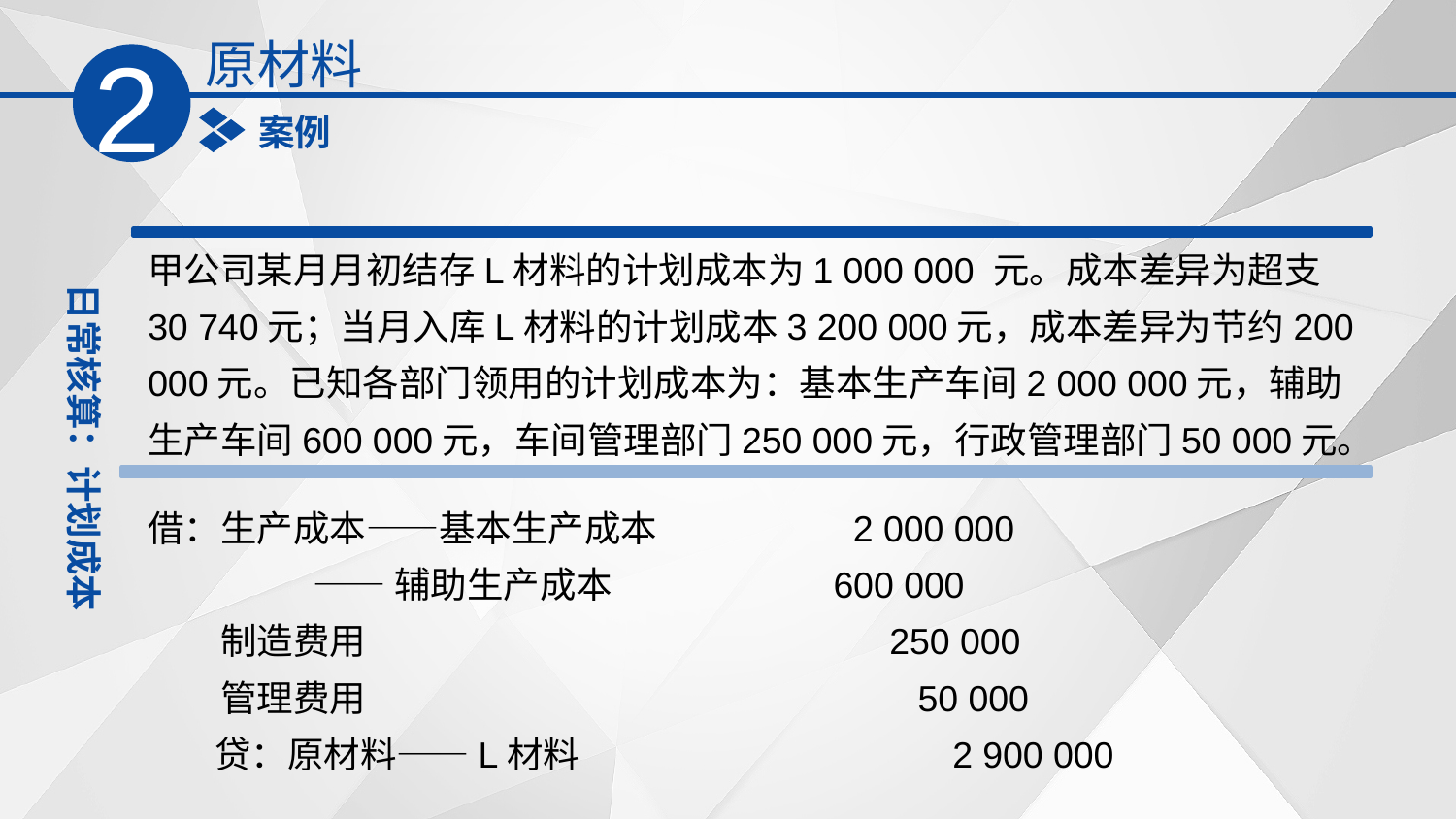

原材料
2

案例

甲公司某月月初结存L材料的计划成本为1 000 000 元。成本差异为超支
30 740元；当月入库L材料的计划成本3 200 000元，成本差异为节约200 000元。已知各部门领用的计划成本为：基本生产车间2 000 000元，辅助生产车间600 000元，车间管理部门250 000元，行政管理部门50 000元。

日常核算：计划成本

借：生产成本——基本生产成本　　　　     2 000 000
                    ——辅助生产成本　　　　        600 000
　　制造费用　　　　　　　　　　　　　     250 000
　　管理费用　　　　　　　　　　　　　　    50 000
       贷：原材料——L材料　　　　　　　　　　2 900 000